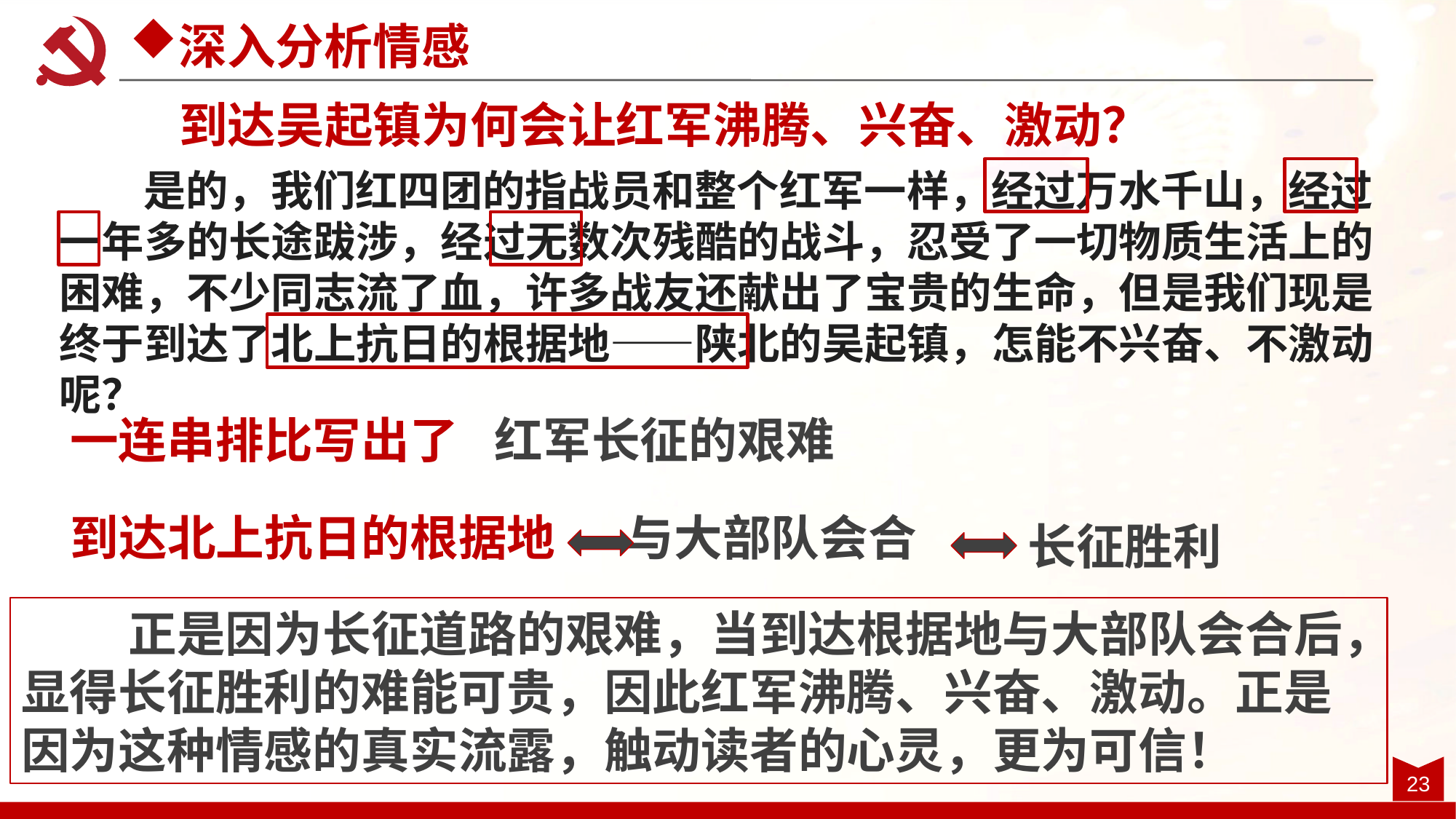

深入分析情感

到达吴起镇为何会让红军沸腾、兴奋、激动？
是的，我们红四团的指战员和整个红军一样，经过万水千山，经过一年多的长途跋涉，经过无数次残酷的战斗，忍受了一切物质生活上的困难，不少同志流了血，许多战友还献出了宝贵的生命，但是我们现是终于到达了北上抗日的根据地——陕北的吴起镇，怎能不兴奋、不激动呢？

一连串排比写出了
红军长征的艰难
到达北上抗日的根据地
与大部队会合
长征胜利

正是因为长征道路的艰难，当到达根据地与大部队会合后，显得长征胜利的难能可贵，因此红军沸腾、兴奋、激动。正是因为这种情感的真实流露，触动读者的心灵，更为可信！